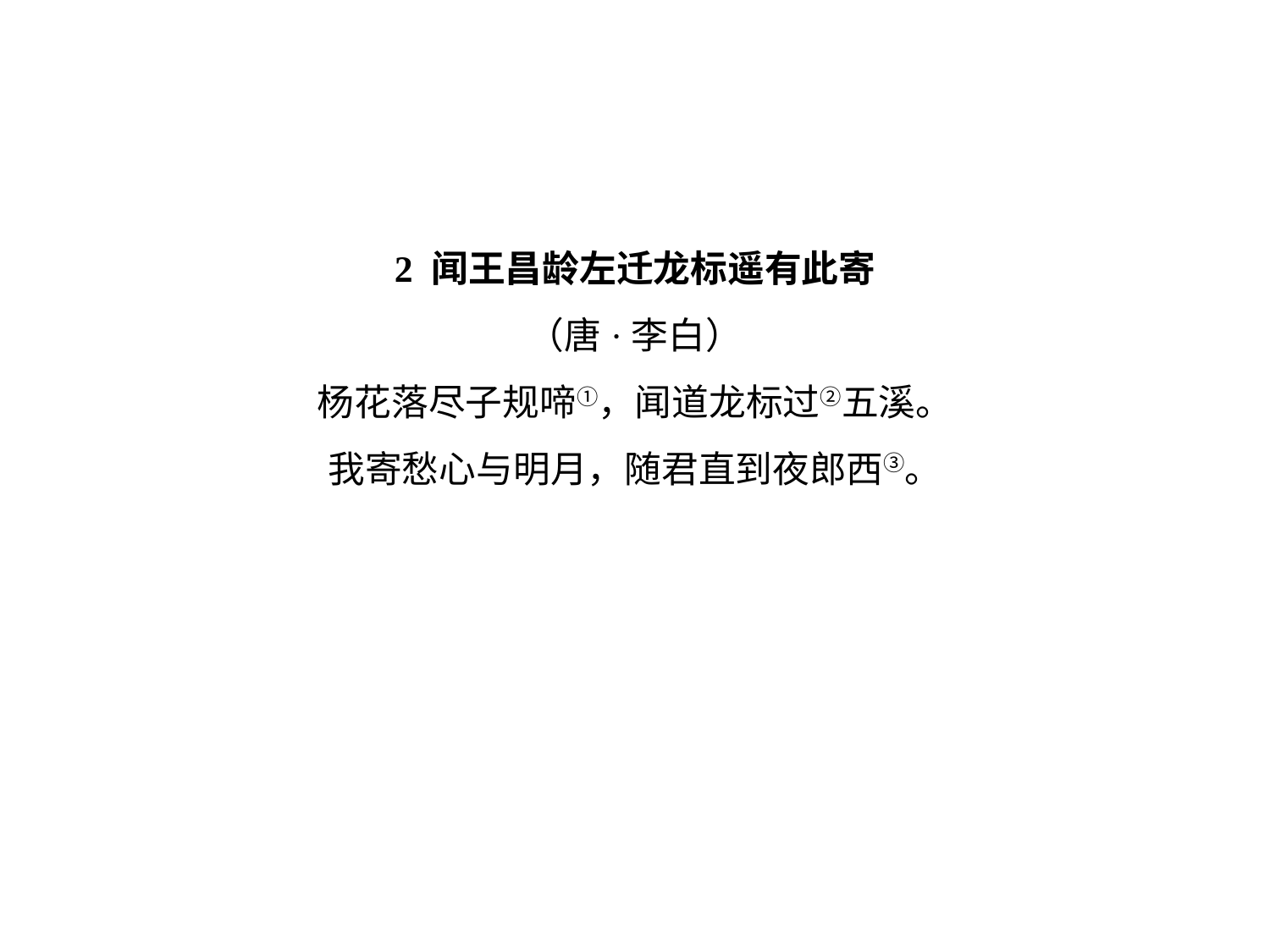

2 闻王昌龄左迁龙标遥有此寄
（唐·李白）
杨花落尽子规啼①，闻道龙标过②五溪。
我寄愁心与明月，随君直到夜郎西③。